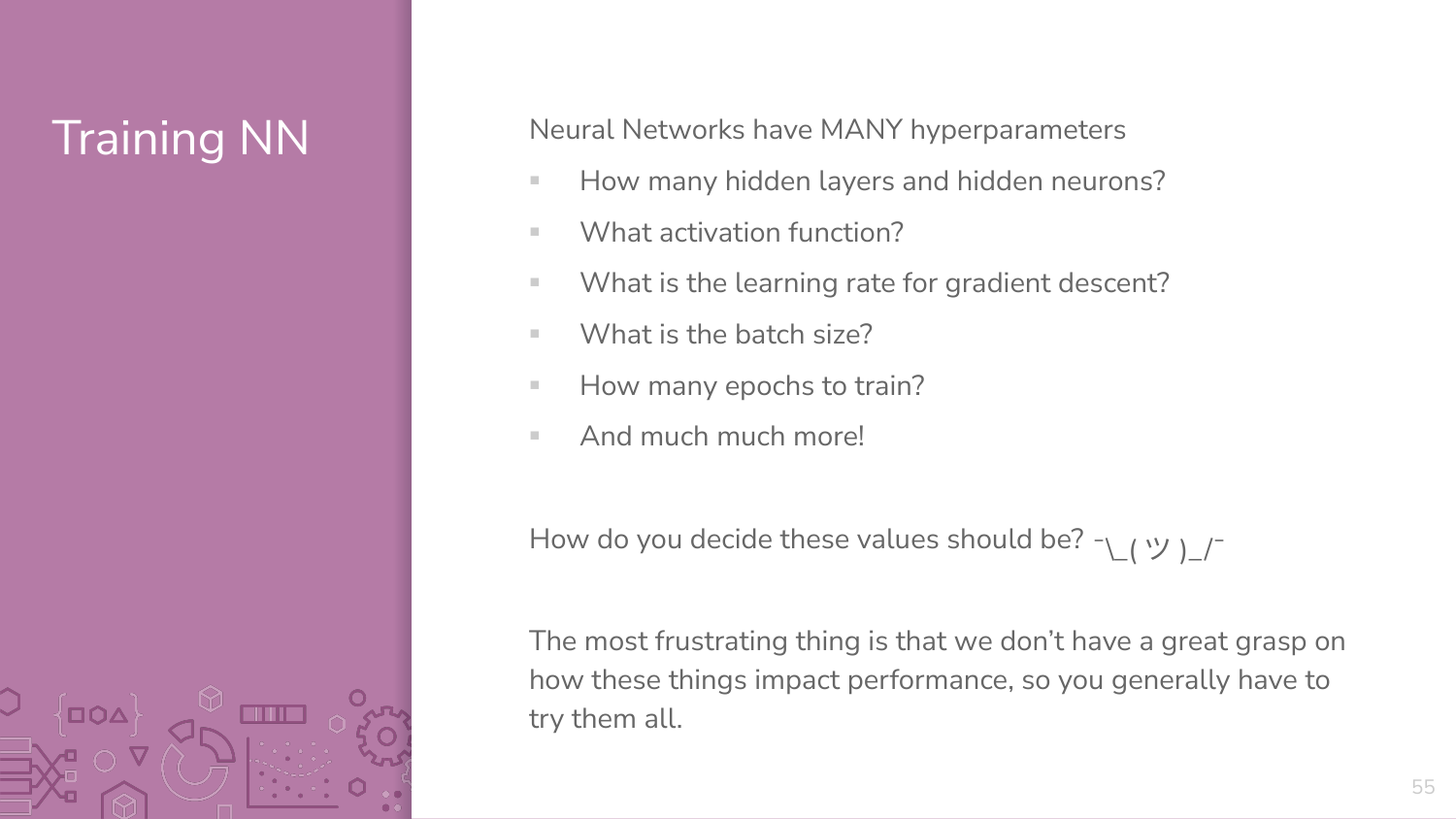

# Training NN
Neural Networks have MANY hyperparameters
How many hidden layers and hidden neurons?
What activation function?
What is the learning rate for gradient descent?
What is the batch size?
How many epochs to train?
And much much more!

How do you decide these values should be?

The most frustrating thing is that we don’t have a great grasp on how these things impact performance, so you generally have to try them all.
¯\_(ツ)_/¯
55